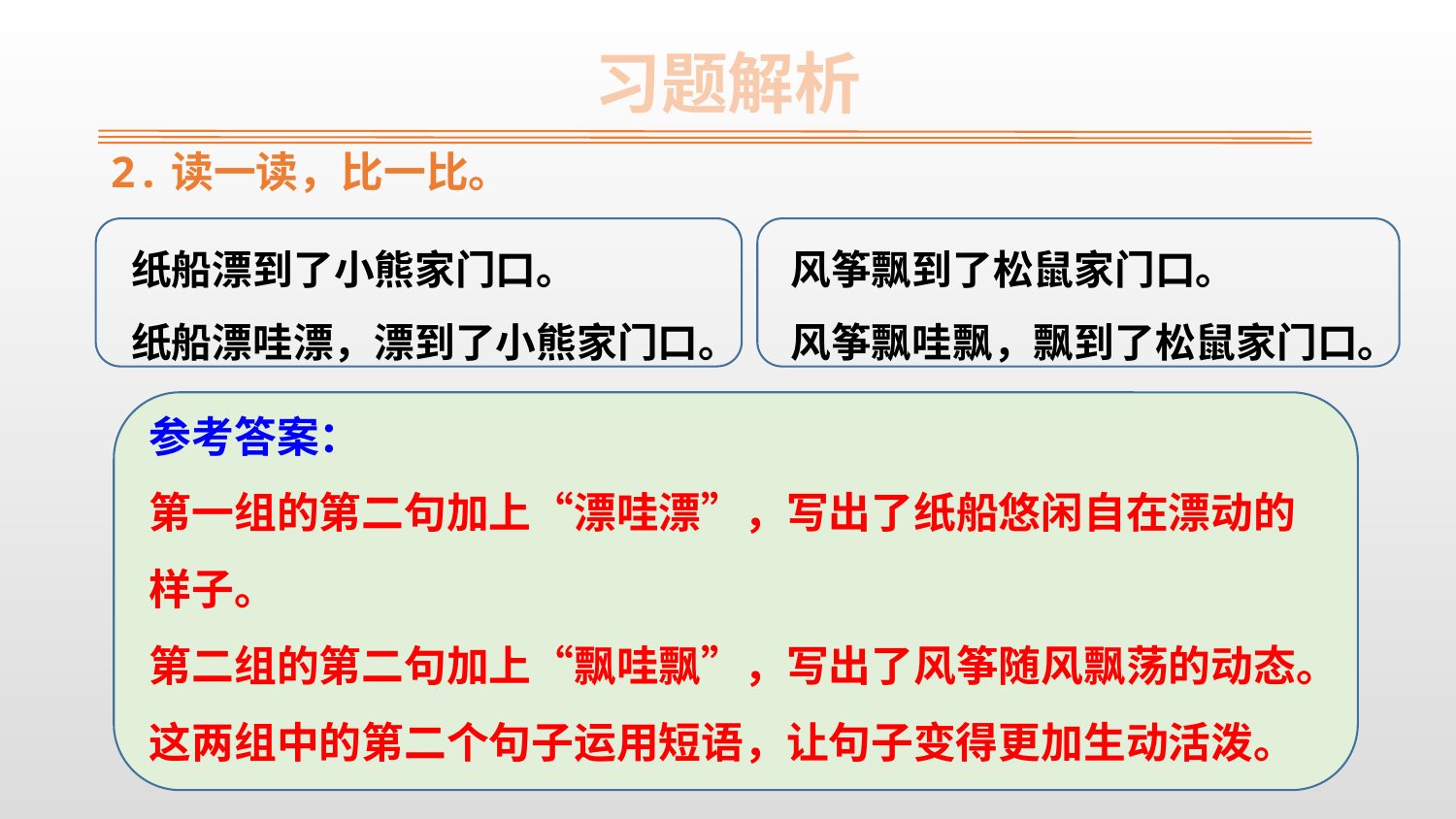

习题解析
2.读一读，比一比。
纸船漂到了小熊家门口。
纸船漂哇漂，漂到了小熊家门口。
风筝飘到了松鼠家门口。
风筝飘哇飘，飘到了松鼠家门口。

参考答案：
第一组的第二句加上“漂哇漂”，写出了纸船悠闲自在漂动的样子。
第二组的第二句加上“飘哇飘”，写出了风筝随风飘荡的动态。这两组中的第二个句子运用短语，让句子变得更加生动活泼。